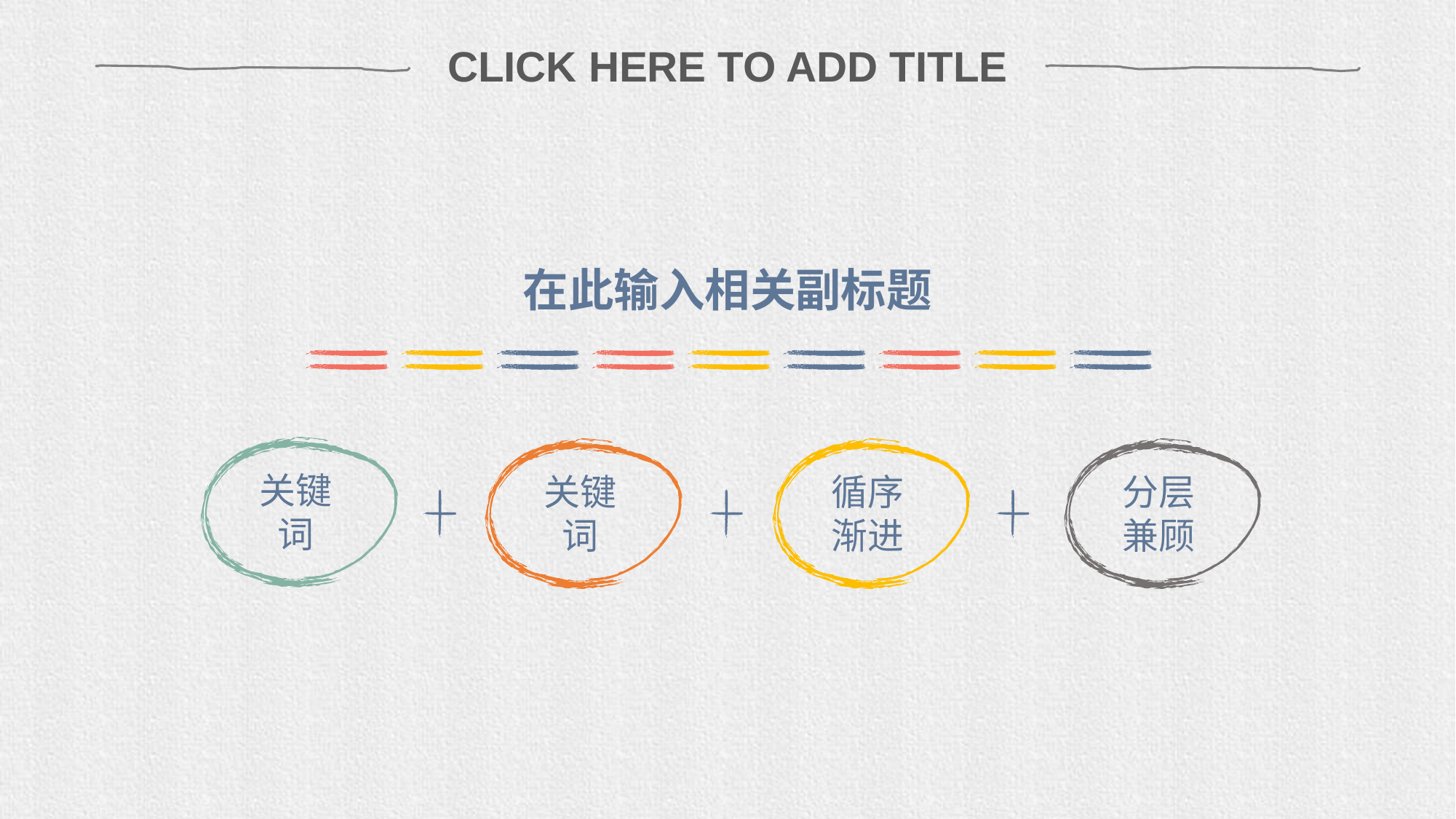

CLICK HERE TO ADD TITLE
在此输入相关副标题

关键词

关键词

循序渐进

分层兼顾